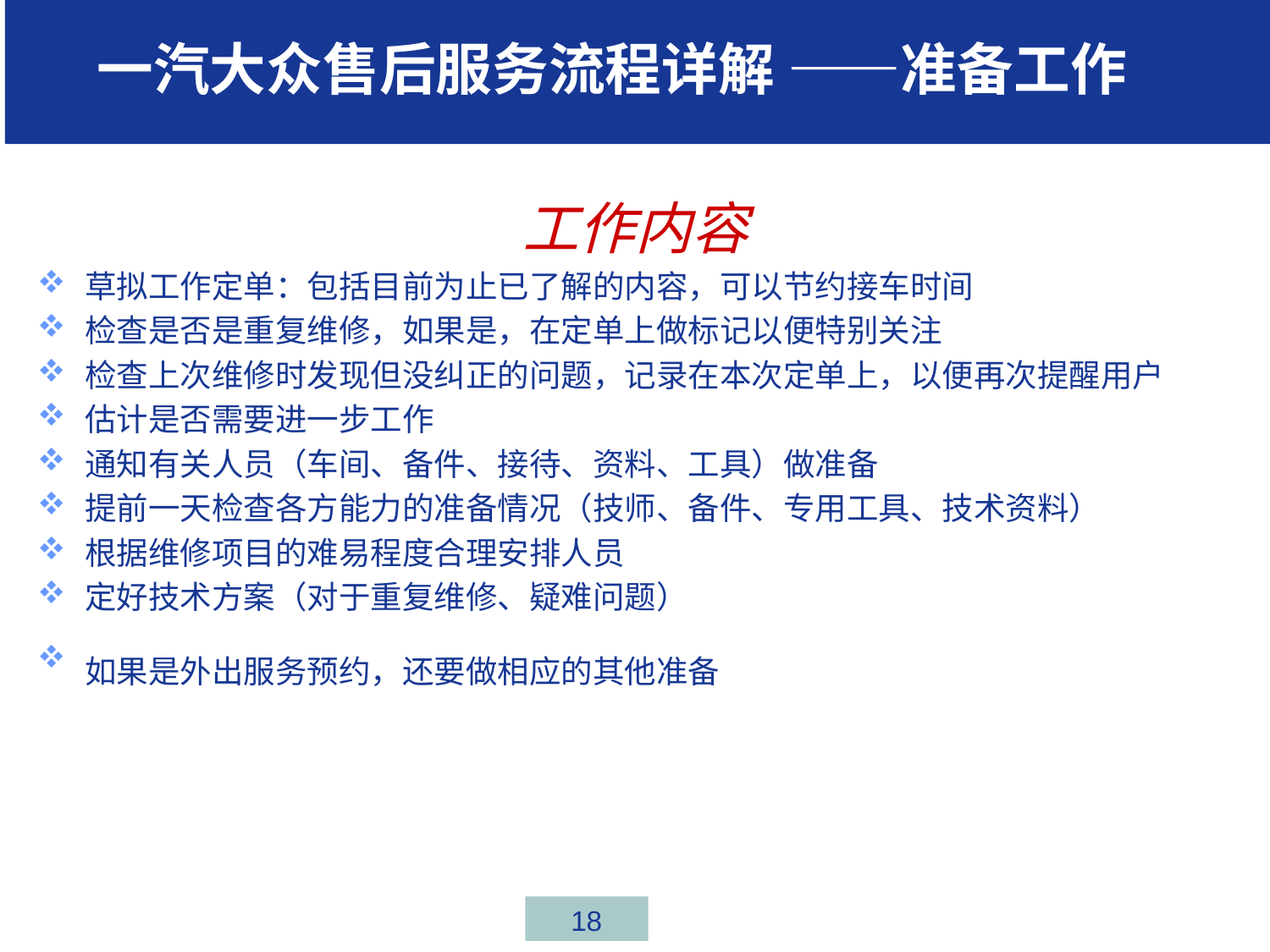

一汽大众售后服务流程详解 ——准备工作
工作内容
草拟工作定单：包括目前为止已了解的内容，可以节约接车时间
检查是否是重复维修，如果是，在定单上做标记以便特别关注
检查上次维修时发现但没纠正的问题，记录在本次定单上，以便再次提醒用户
估计是否需要进一步工作
通知有关人员（车间、备件、接待、资料、工具）做准备
提前一天检查各方能力的准备情况（技师、备件、专用工具、技术资料）
根据维修项目的难易程度合理安排人员
定好技术方案（对于重复维修、疑难问题）
如果是外出服务预约，还要做相应的其他准备
18